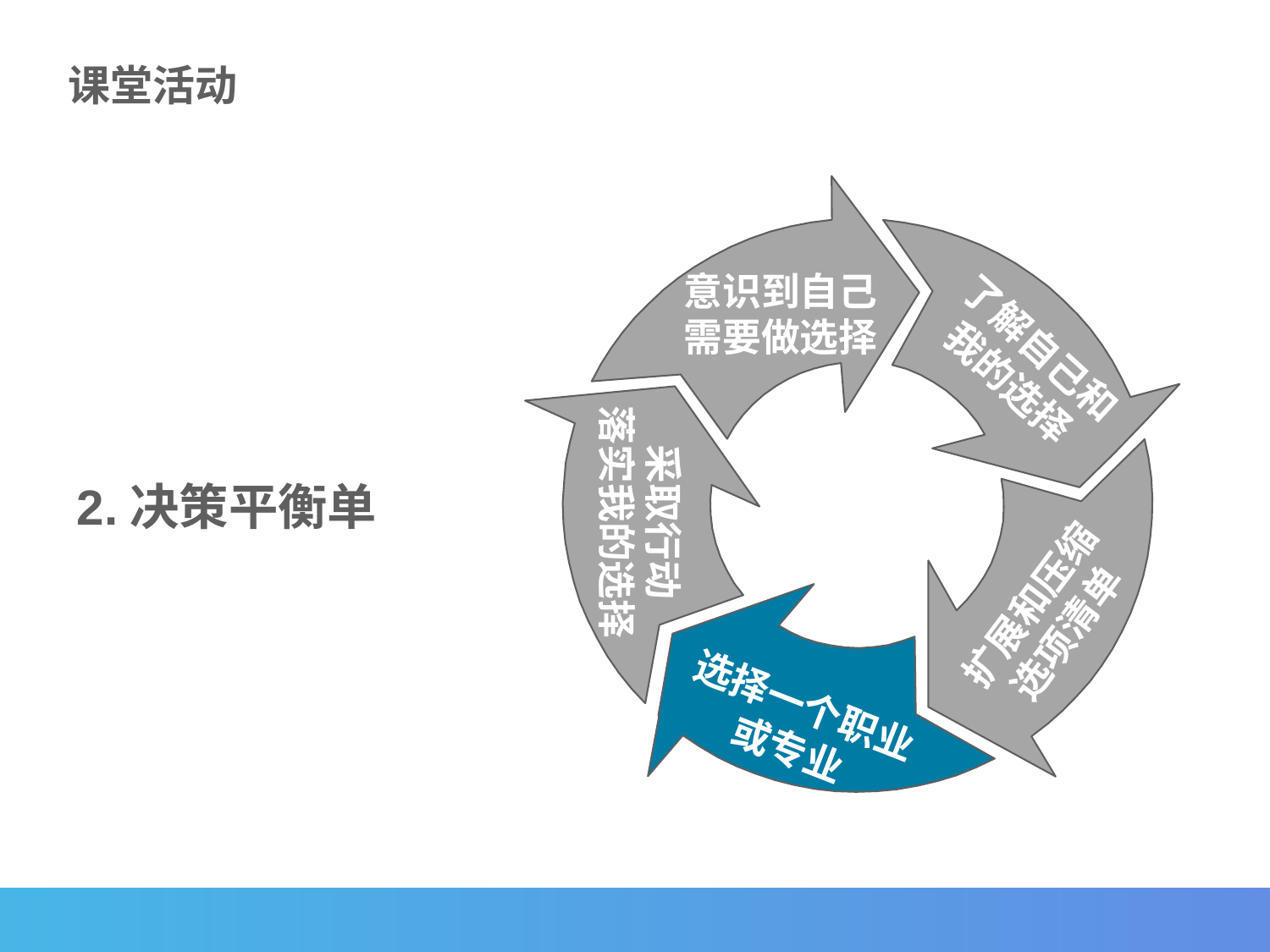

课堂活动

意识到自己
需要做选择
了解自己和
我的选择
采取行动
落实我的选择
扩展和压缩
选项清单
选择一个职业
或专业
2.决策平衡单